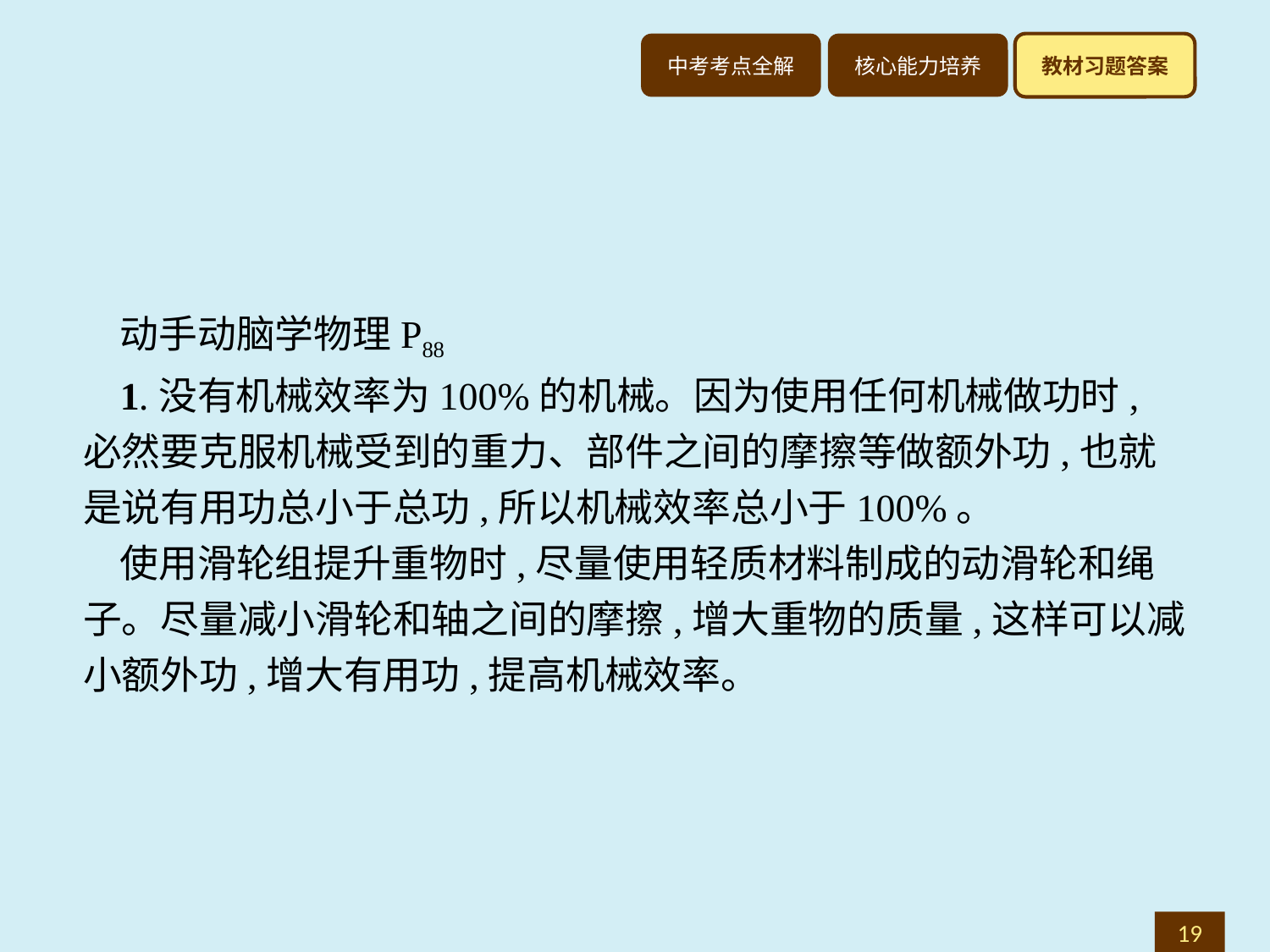

动手动脑学物理P88
1.没有机械效率为100%的机械。因为使用任何机械做功时,必然要克服机械受到的重力、部件之间的摩擦等做额外功,也就是说有用功总小于总功,所以机械效率总小于100%。
使用滑轮组提升重物时,尽量使用轻质材料制成的动滑轮和绳子。尽量减小滑轮和轴之间的摩擦,增大重物的质量,这样可以减小额外功,增大有用功,提高机械效率。